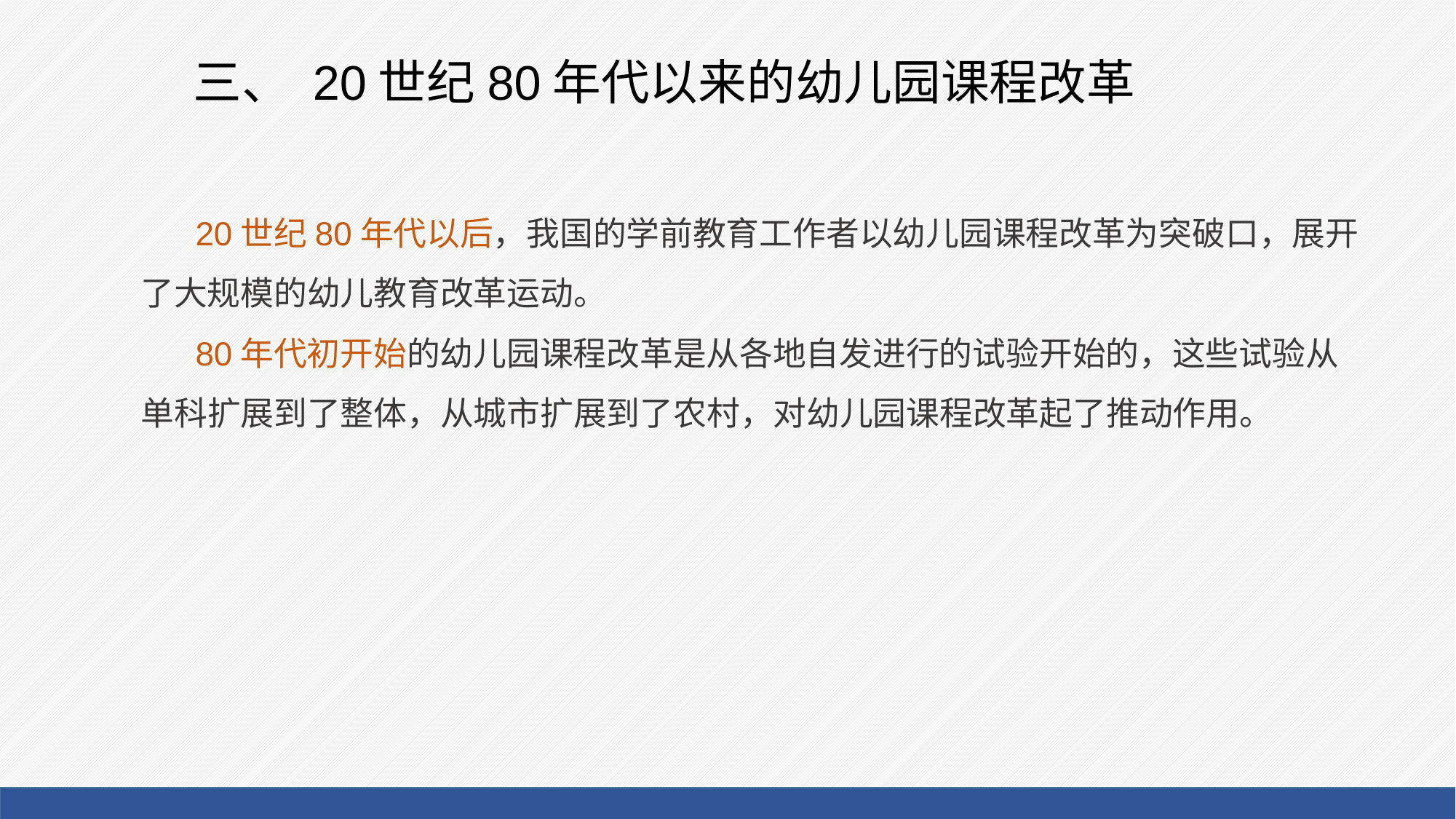

# 三、 20世纪80年代以来的幼儿园课程改革
20世纪80年代以后，我国的学前教育工作者以幼儿园课程改革为突破口，展开了大规模的幼儿教育改革运动。
80年代初开始的幼儿园课程改革是从各地自发进行的试验开始的，这些试验从单科扩展到了整体，从城市扩展到了农村，对幼儿园课程改革起了推动作用。